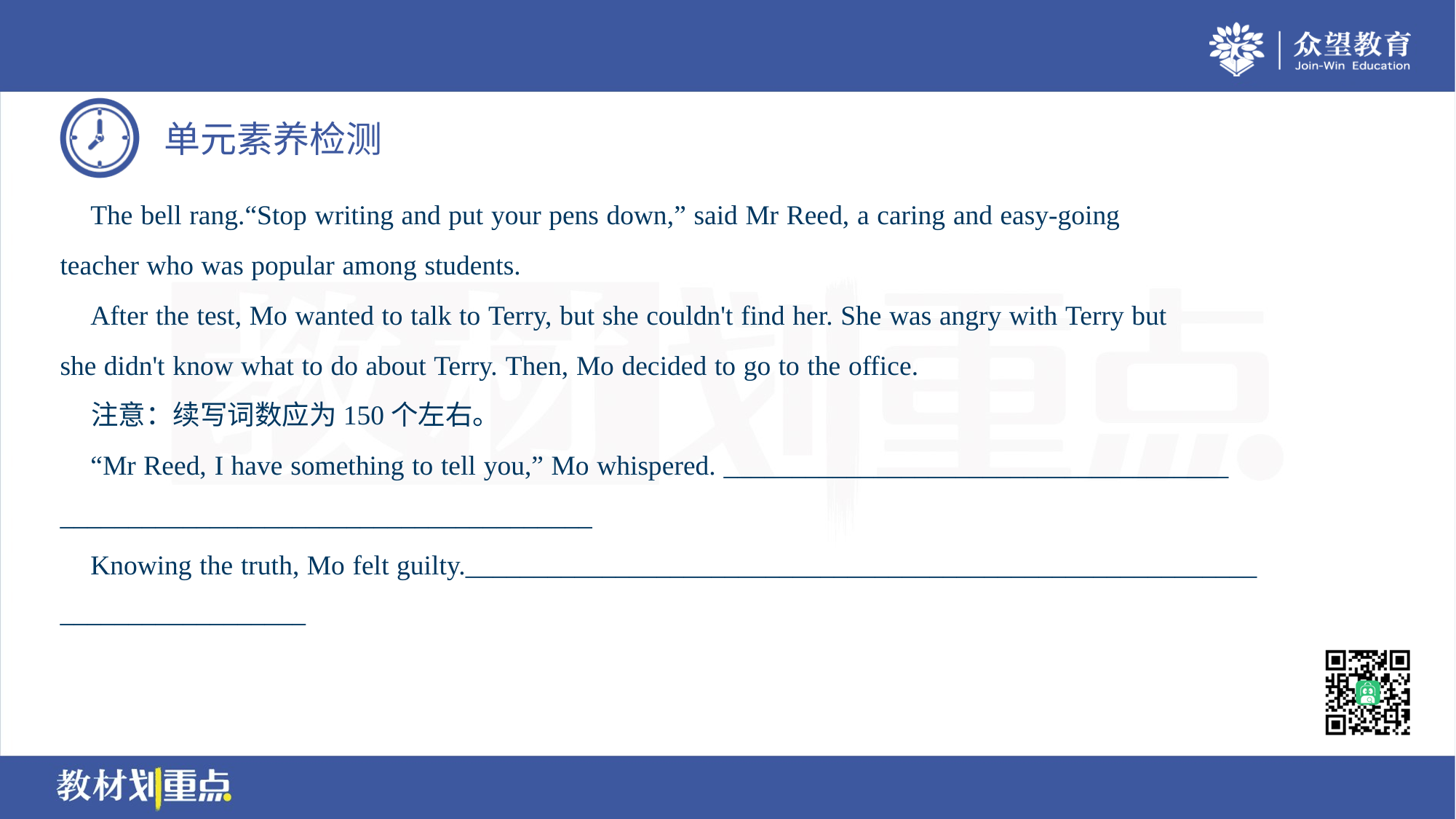

The bell rang.“Stop writing and put your pens down,” said Mr Reed, a caring and easy-going
teacher who was popular among students.
    After the test, Mo wanted to talk to Terry, but she couldn't find her. She was angry with Terry but
she didn't know what to do about Terry. Then, Mo decided to go to the office.
    注意：续写词数应为150个左右。
    “Mr Reed, I have something to tell you,” Mo whispered. _____________________________________
_______________________________________
    Knowing the truth, Mo felt guilty.__________________________________________________________
__________________